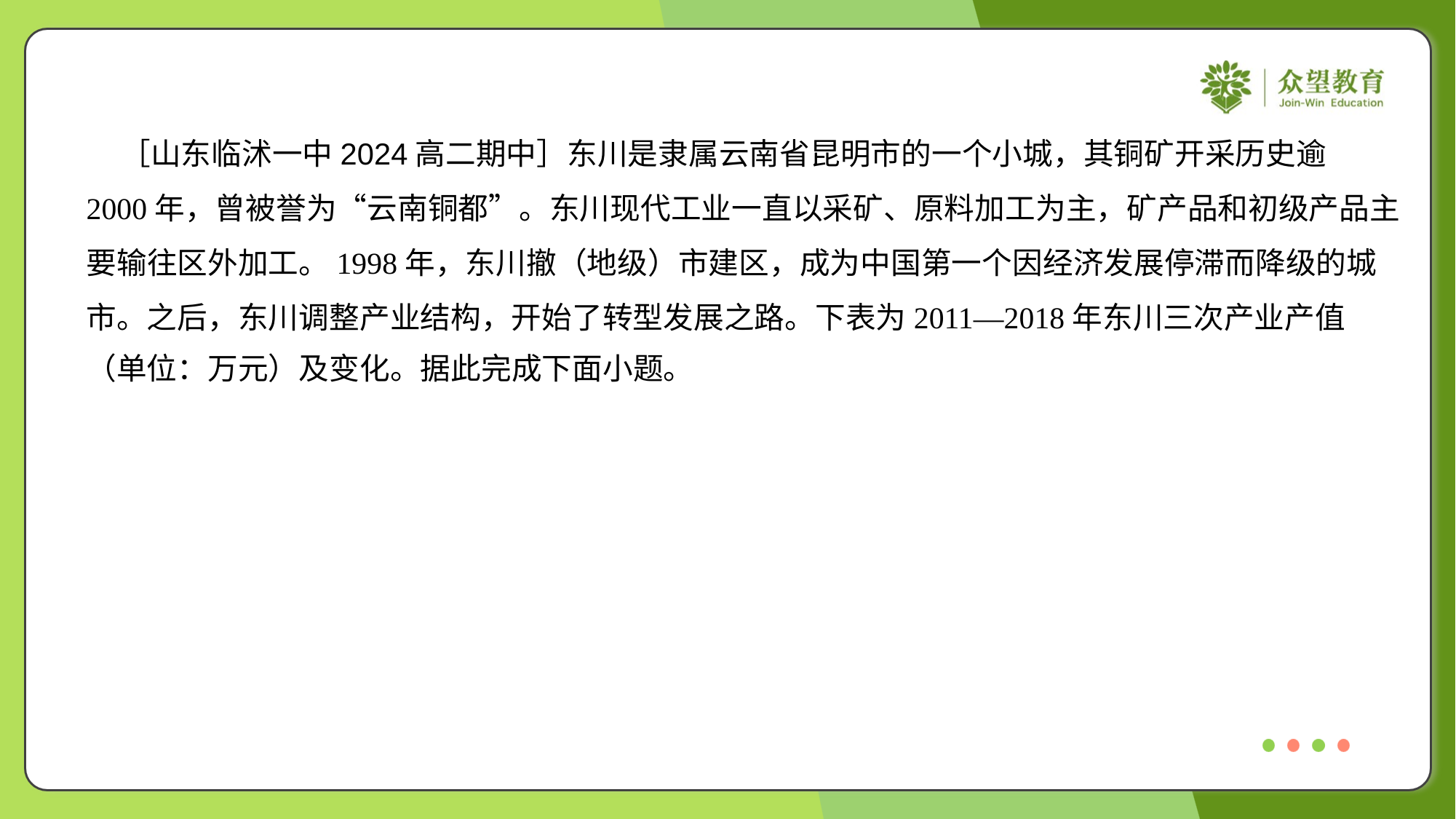

［山东临沭一中2024高二期中］东川是隶属云南省昆明市的一个小城，其铜矿开采历史逾
2000年，曾被誉为“云南铜都”。东川现代工业一直以采矿、原料加工为主，矿产品和初级产品主
要输往区外加工。1998年，东川撤（地级）市建区，成为中国第一个因经济发展停滞而降级的城
市。之后，东川调整产业结构，开始了转型发展之路。下表为2011—2018年东川三次产业产值
（单位：万元）及变化。据此完成下面小题。